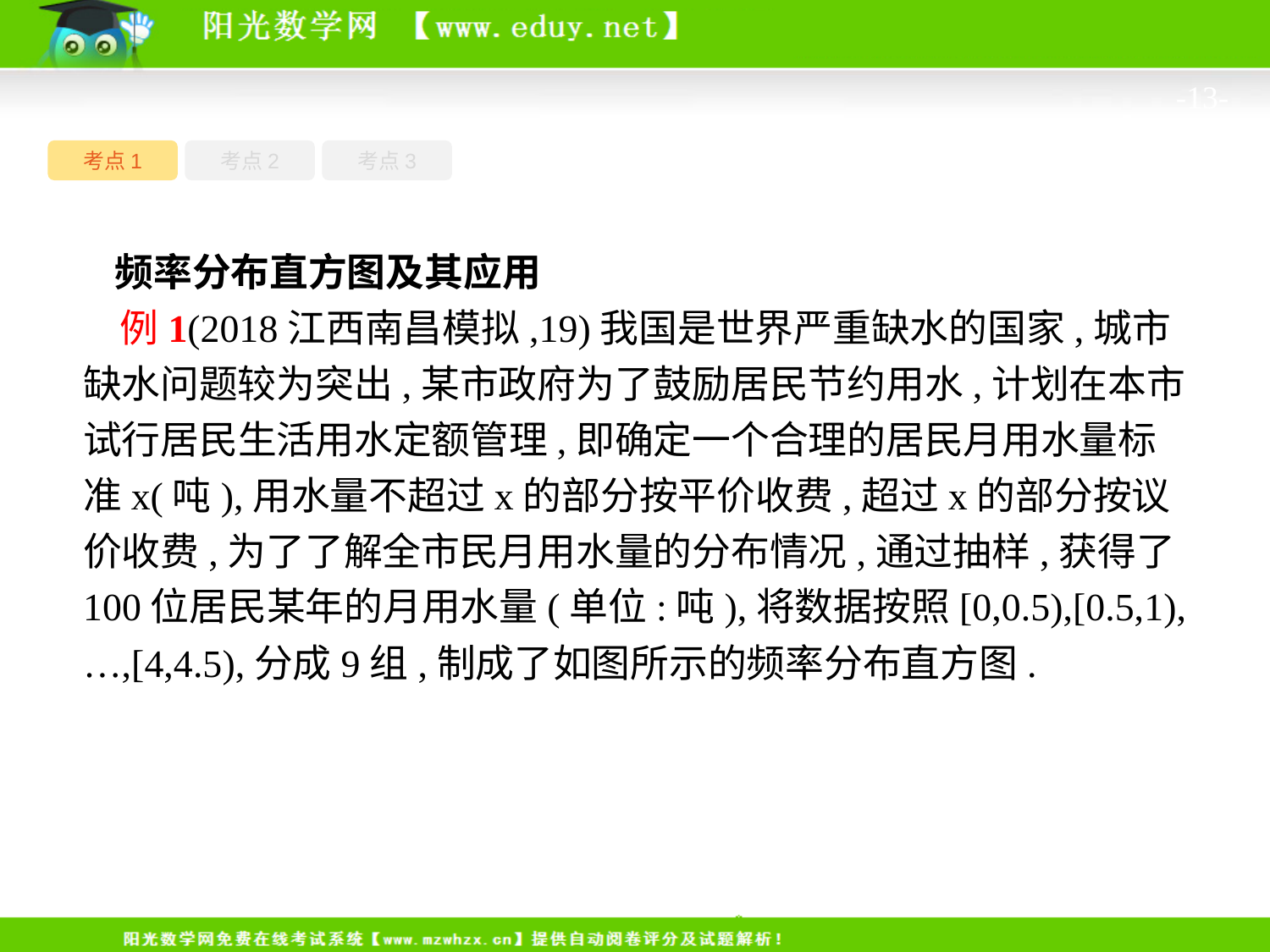

-13-
考点1
考点3
考点2
频率分布直方图及其应用
例1(2018江西南昌模拟,19)我国是世界严重缺水的国家,城市缺水问题较为突出,某市政府为了鼓励居民节约用水,计划在本市试行居民生活用水定额管理,即确定一个合理的居民月用水量标准x(吨),用水量不超过x的部分按平价收费,超过x的部分按议价收费,为了了解全市民月用水量的分布情况,通过抽样,获得了100位居民某年的月用水量(单位:吨),将数据按照[0,0.5),[0.5,1),…,[4,4.5),分成9组,制成了如图所示的频率分布直方图.